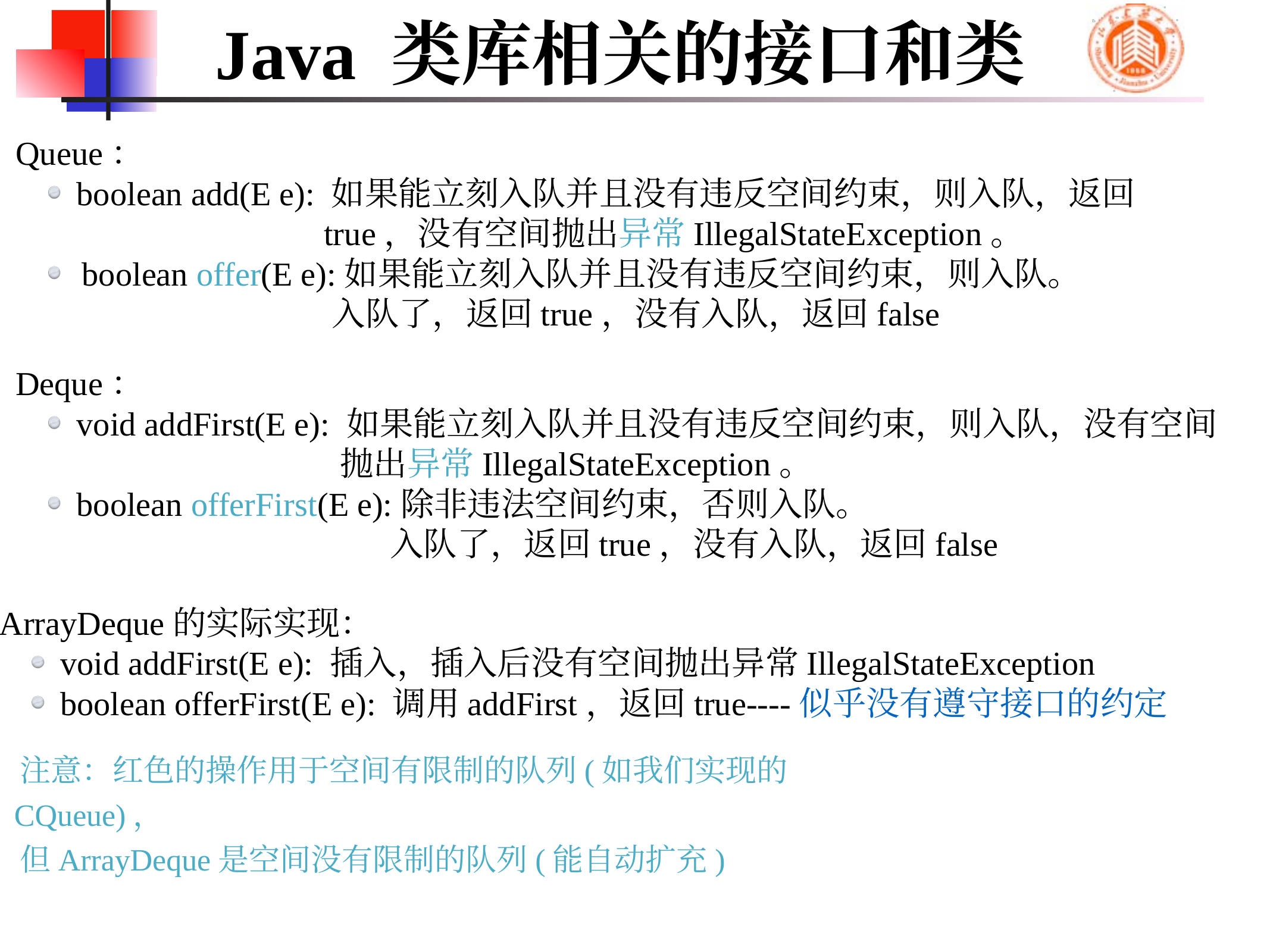

# Java 类库相关的接口和类
Queue：
boolean add(E e): 如果能立刻入队并且没有违反空间约束，则入队，返回
                                   true，没有空间抛出异常IllegalStateException。
 boolean offer(E e):如果能立刻入队并且没有违反空间约束，则入队。
                                   入队了，返回true，没有入队，返回false
Deque：
void addFirst(E e): 如果能立刻入队并且没有违反空间约束，则入队，没有空间
                                    抛出异常IllegalStateException。
boolean offerFirst(E e):除非违法空间约束，否则入队。
                                          入队了，返回true，没有入队，返回false
ArrayDeque的实际实现：
void addFirst(E e): 插入，插入后没有空间抛出异常IllegalStateException
boolean offerFirst(E e): 调用addFirst，返回true----似乎没有遵守接口的约定
注意：红色的操作用于空间有限制的队列(如我们实现的CQueue)，
但ArrayDeque是空间没有限制的队列(能自动扩充)